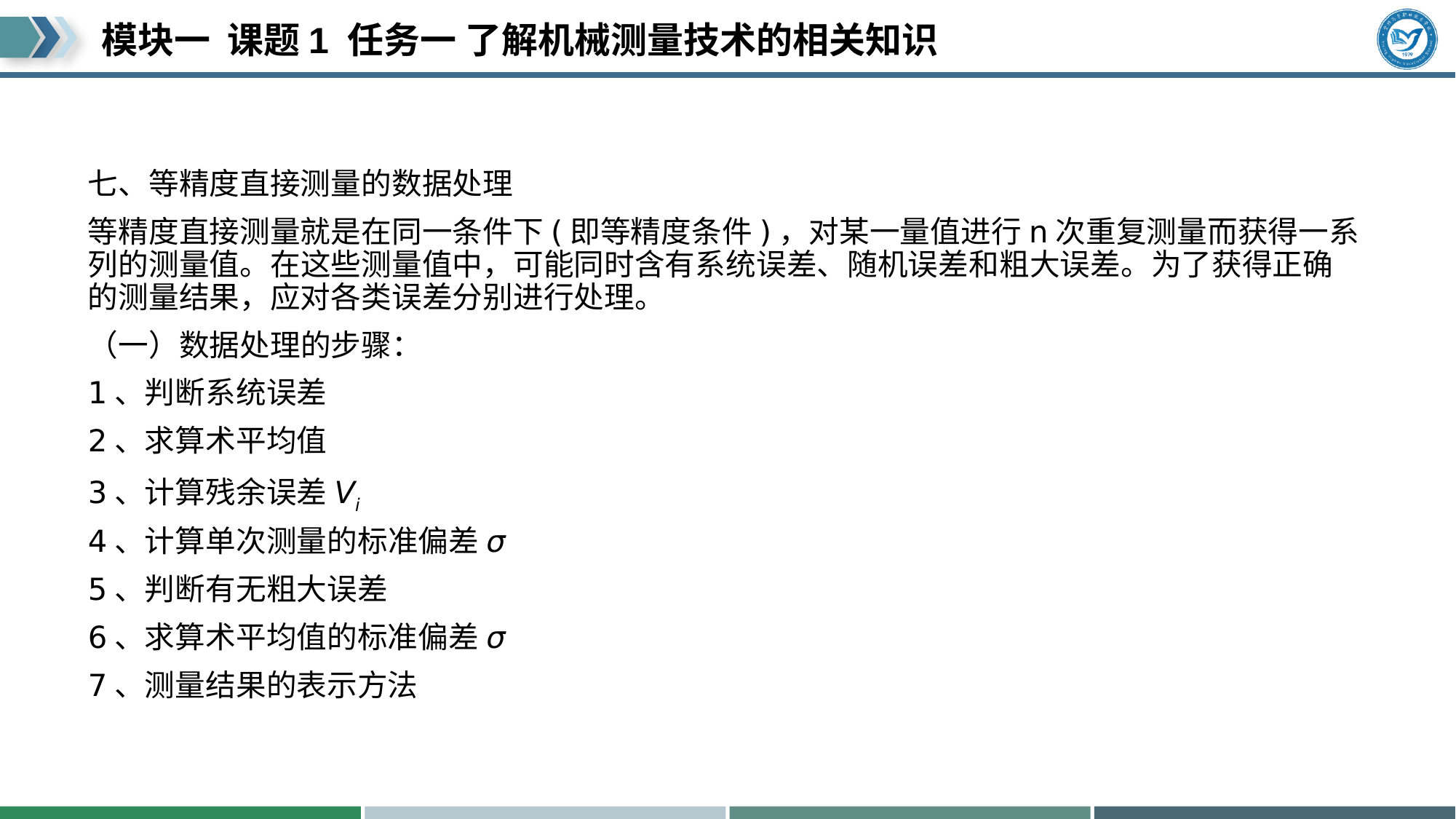

#
七、等精度直接测量的数据处理
等精度直接测量就是在同一条件下(即等精度条件)，对某一量值进行n次重复测量而获得一系列的测量值。在这些测量值中，可能同时含有系统误差、随机误差和粗大误差。为了获得正确的测量结果，应对各类误差分别进行处理。
（一）数据处理的步骤：
1、判断系统误差
2、求算术平均值
3、计算残余误差Vi
4、计算单次测量的标准偏差σ
5、判断有无粗大误差
6、求算术平均值的标准偏差σ
7、测量结果的表示方法